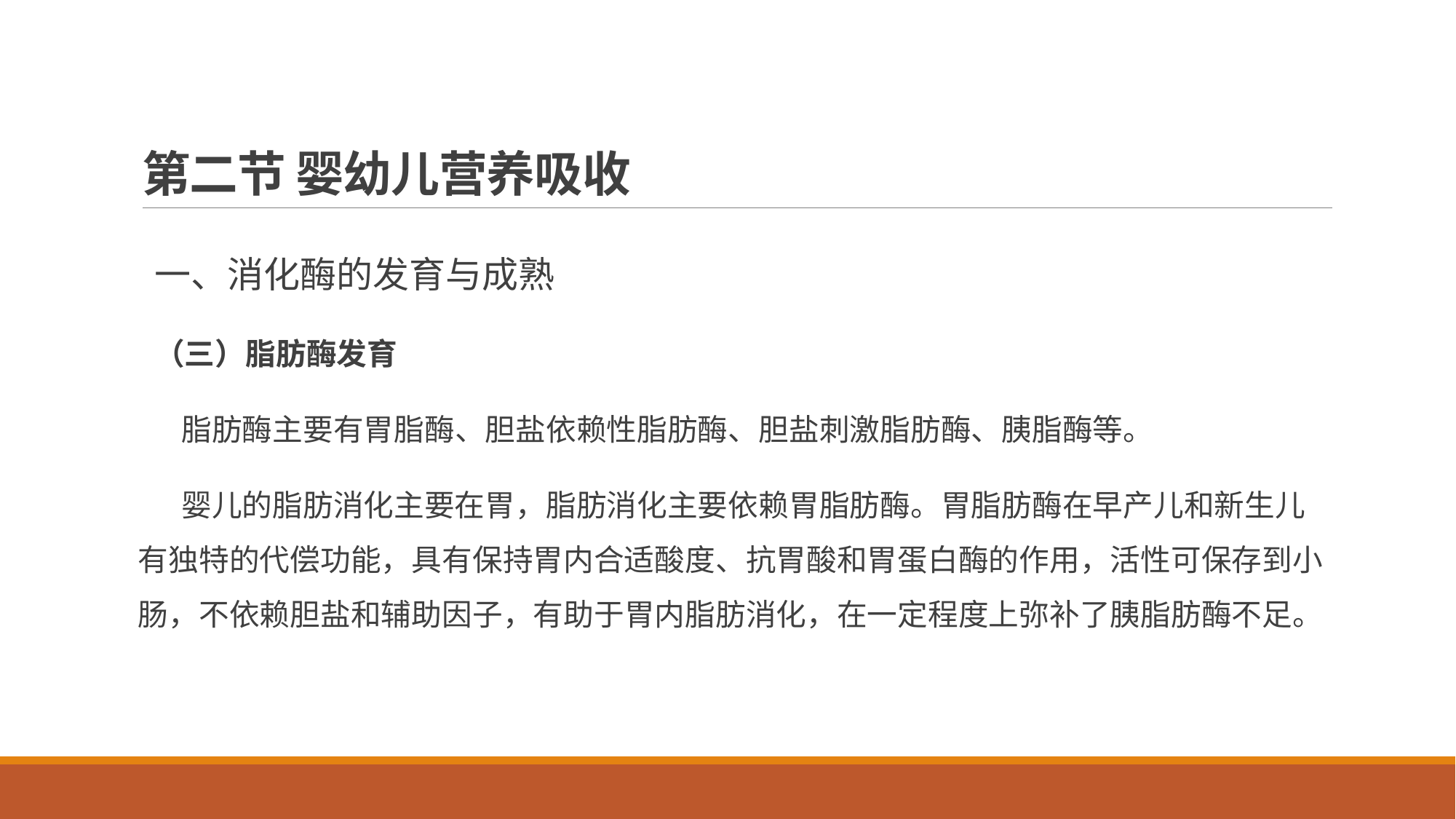

# 第二节 婴幼儿营养吸收
一、消化酶的发育与成熟
（三）脂肪酶发育
脂肪酶主要有胃脂酶、胆盐依赖性脂肪酶、胆盐刺激脂肪酶、胰脂酶等。
婴儿的脂肪消化主要在胃，脂肪消化主要依赖胃脂肪酶。胃脂肪酶在早产儿和新生儿有独特的代偿功能，具有保持胃内合适酸度、抗胃酸和胃蛋白酶的作用，活性可保存到小肠，不依赖胆盐和辅助因子，有助于胃内脂肪消化，在一定程度上弥补了胰脂肪酶不足。